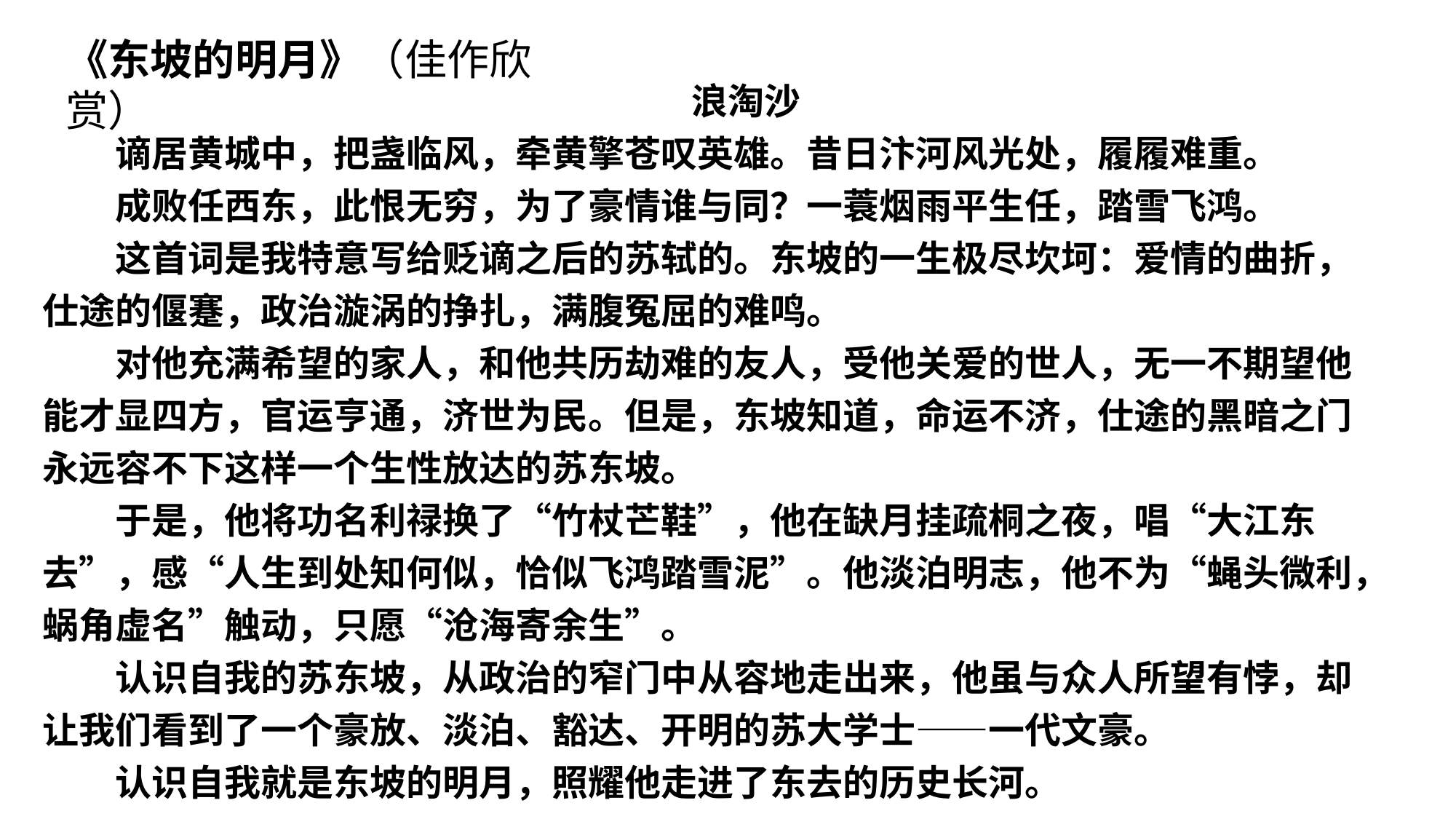

《东坡的明月》（佳作欣赏）
浪淘沙
谪居黄城中，把盏临风，牵黄擎苍叹英雄。昔日汴河风光处，履履难重。
成败任西东，此恨无穷，为了豪情谁与同？一蓑烟雨平生任，踏雪飞鸿。
这首词是我特意写给贬谪之后的苏轼的。东坡的一生极尽坎坷：爱情的曲折，仕途的偃蹇，政治漩涡的挣扎，满腹冤屈的难鸣。
对他充满希望的家人，和他共历劫难的友人，受他关爱的世人，无一不期望他能才显四方，官运亨通，济世为民。但是，东坡知道，命运不济，仕途的黑暗之门永远容不下这样一个生性放达的苏东坡。
于是，他将功名利禄换了“竹杖芒鞋”，他在缺月挂疏桐之夜，唱“大江东去”，感“人生到处知何似，恰似飞鸿踏雪泥”。他淡泊明志，他不为“蝇头微利，蜗角虚名”触动，只愿“沧海寄余生”。
认识自我的苏东坡，从政治的窄门中从容地走出来，他虽与众人所望有悖，却让我们看到了一个豪放、淡泊、豁达、开明的苏大学士——一代文豪。
认识自我就是东坡的明月，照耀他走进了东去的历史长河。